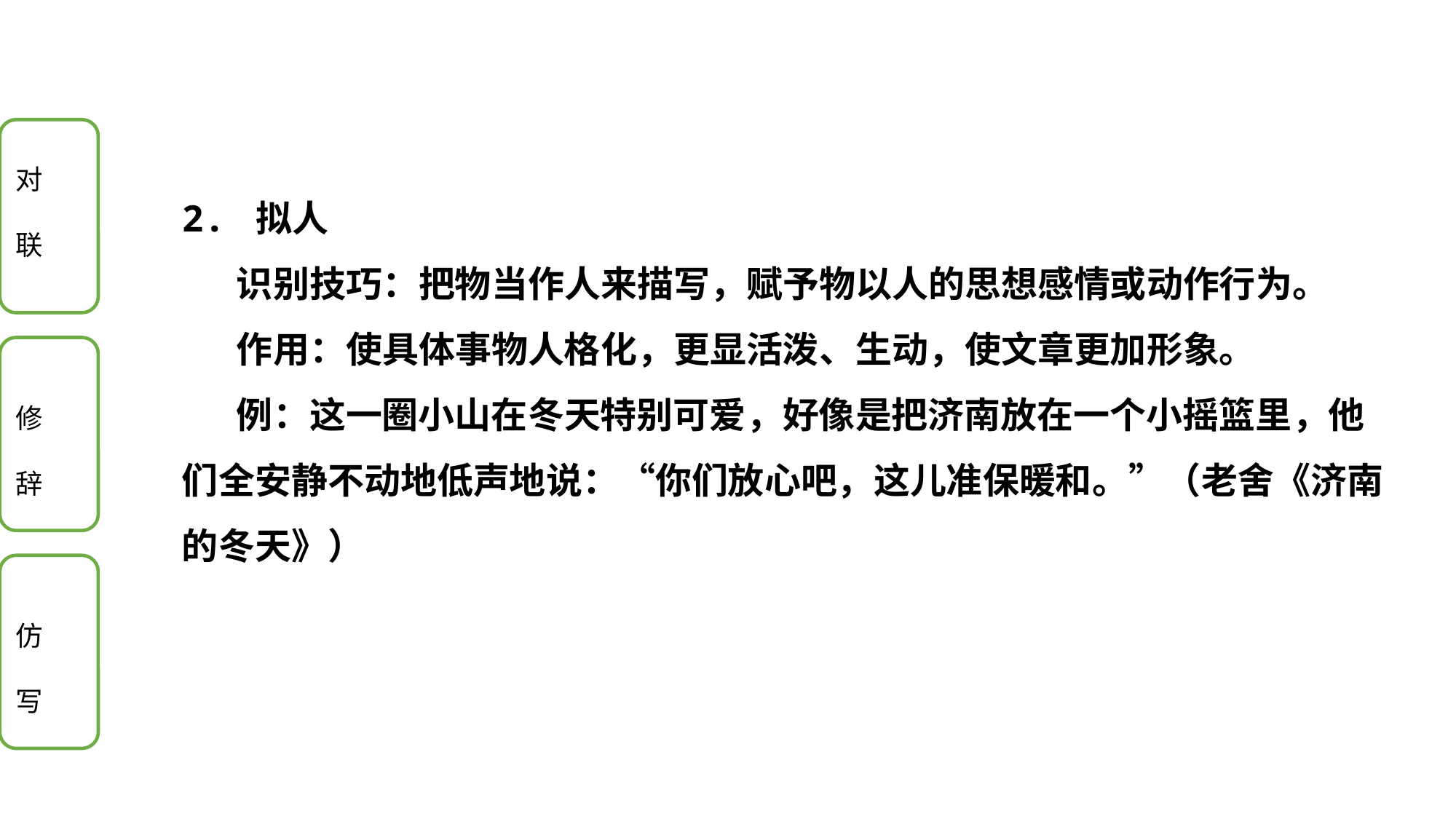

2. 拟人
识别技巧：把物当作人来描写，赋予物以人的思想感情或动作行为。
作用：使具体事物人格化，更显活泼、生动，使文章更加形象。
例：这一圈小山在冬天特别可爱，好像是把济南放在一个小摇篮里，他们全安静不动地低声地说：“你们放心吧，这儿准保暖和。”（老舍《济南的冬天》）